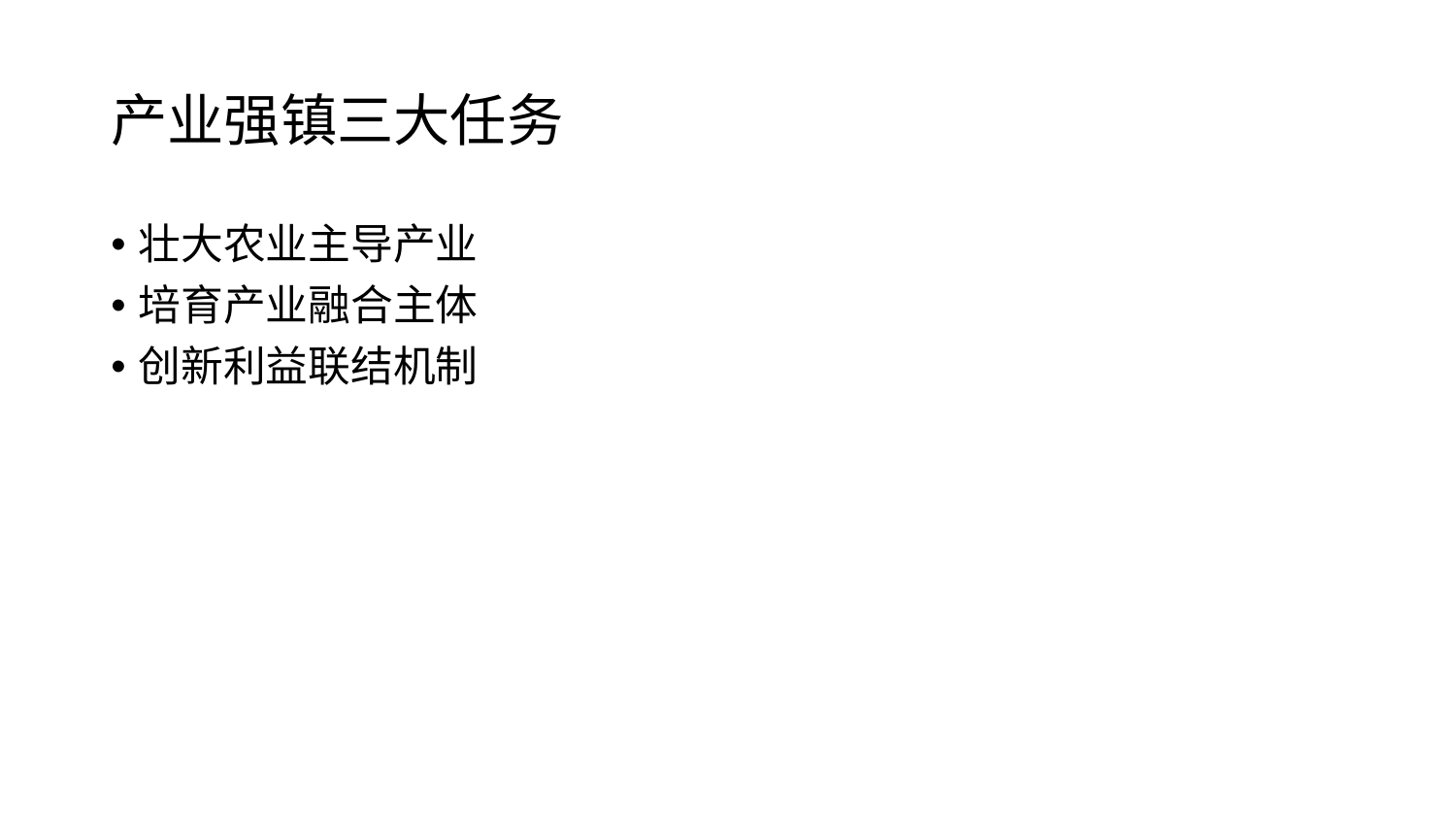

# 产业强镇三大任务
壮大农业主导产业
培育产业融合主体
创新利益联结机制